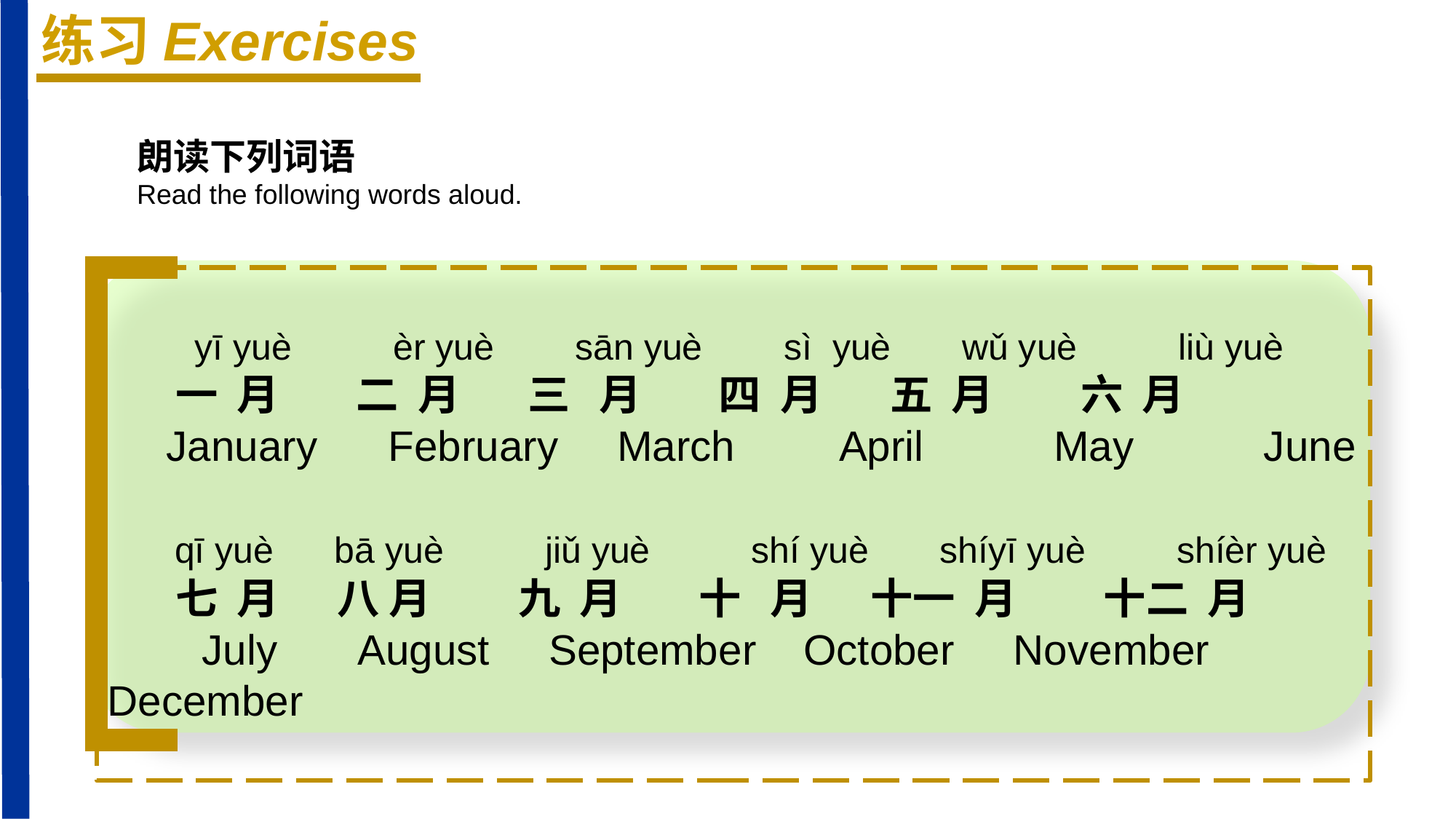

练习Exercises
朗读下列词语
Read the following words aloud.

    yī yuè          èr yuè        sān yuè        sì  yuè       wǔ yuè          liù yuè
      一  月        二  月       三   月        四  月       五  月         六  月
     January      February     March         April           May           June

       qī yuè      bā yuè          jiǔ yuè          shí yuè       shíyī yuè         shíèr yuè
      七  月      八 月         九  月        十   月      十一  月         十二  月
        July       August     September    October     November     December